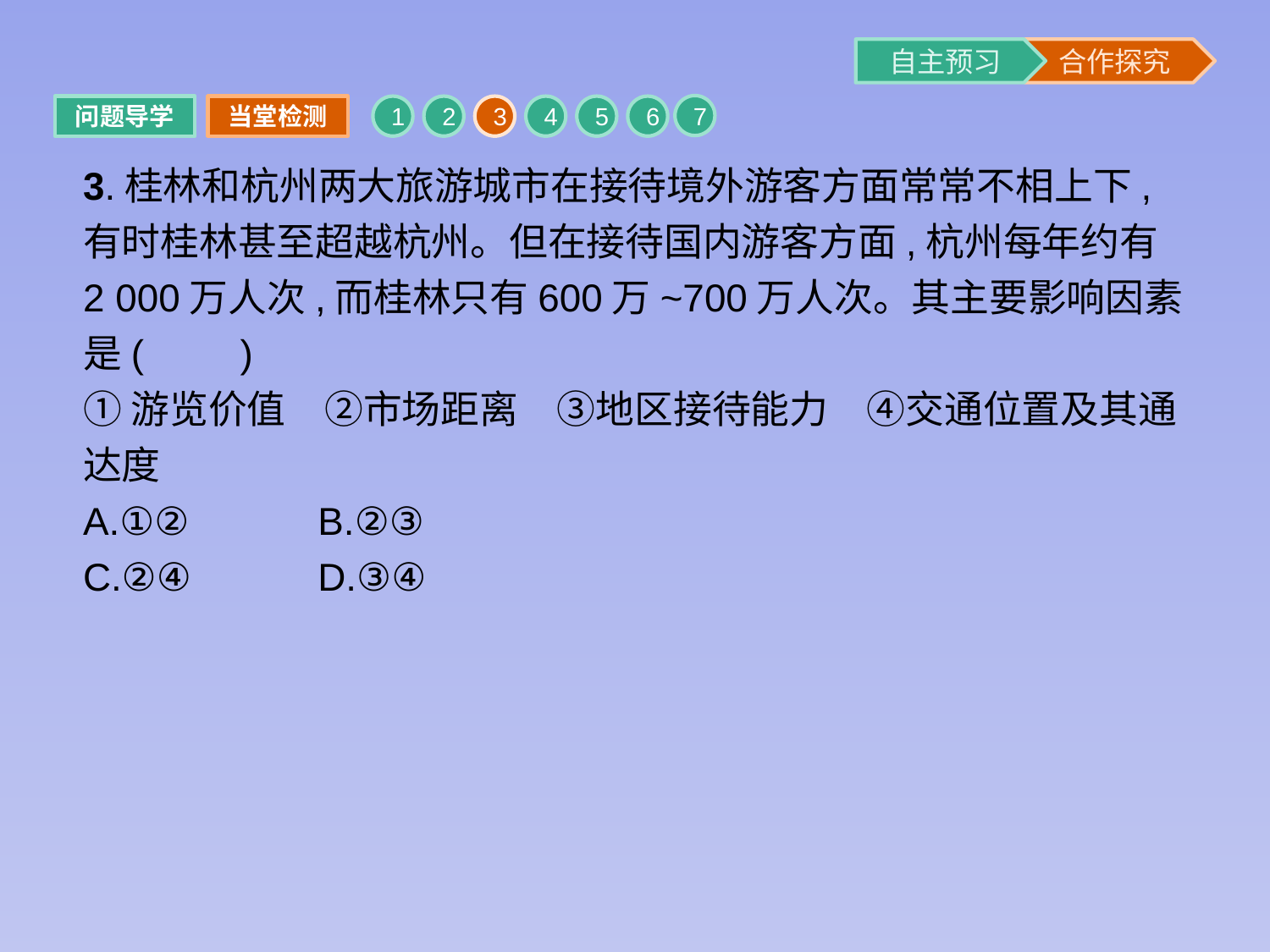

7
问题导学
当堂检测
1
2
3
4
5
6
3.桂林和杭州两大旅游城市在接待境外游客方面常常不相上下,有时桂林甚至超越杭州。但在接待国内游客方面,杭州每年约有2 000万人次,而桂林只有600万~700万人次。其主要影响因素是(　　)
①游览价值　②市场距离　③地区接待能力　④交通位置及其通达度
A.①②	          B.②③
C.②④	          D.③④